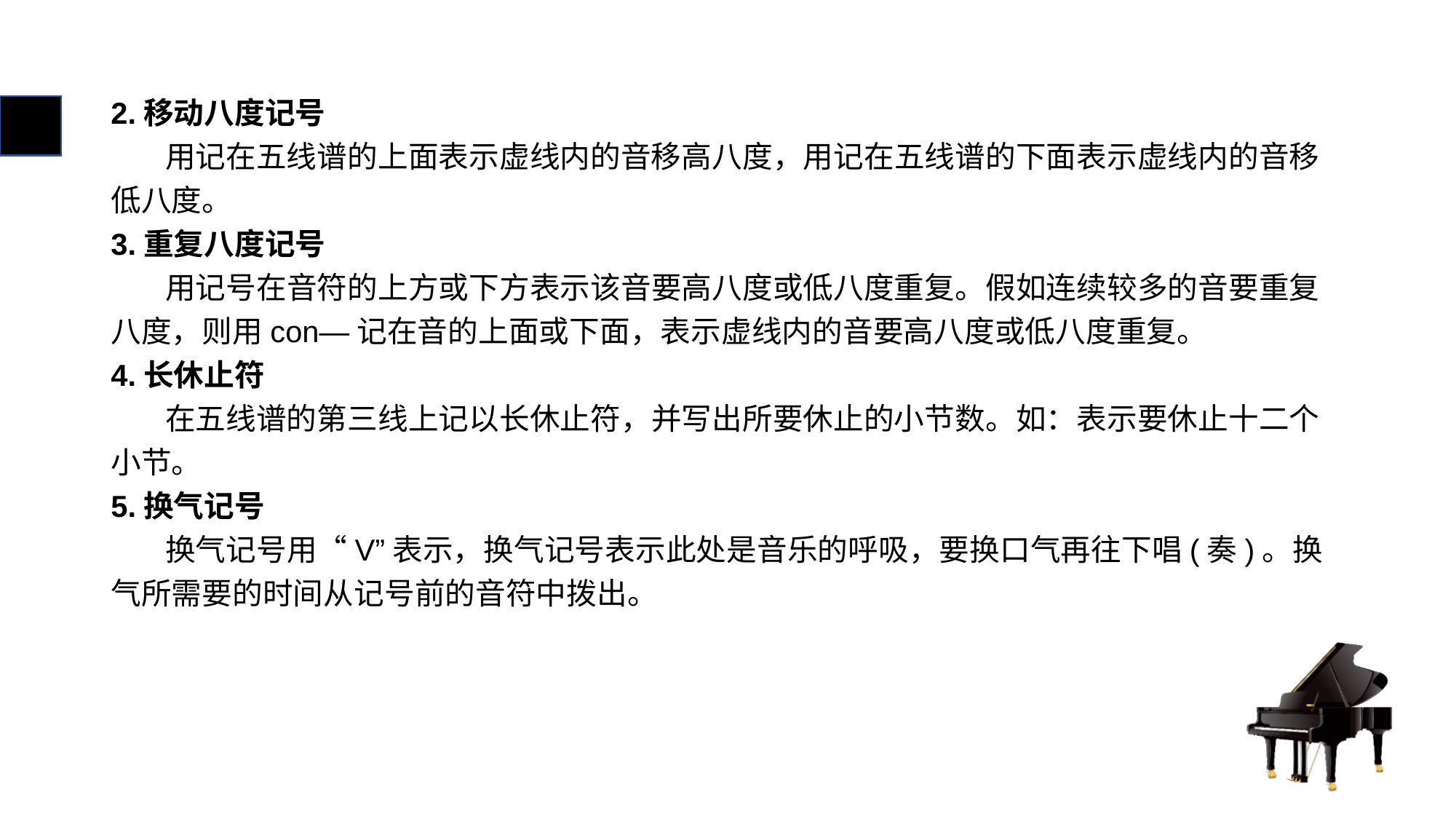

# 2.移动八度记号
       用记在五线谱的上面表示虚线内的音移高八度，用记在五线谱的下面表示虚线内的音移低八度。
3.重复八度记号
       用记号在音符的上方或下方表示该音要高八度或低八度重复。假如连续较多的音要重复八度，则用con—记在音的上面或下面，表示虚线内的音要高八度或低八度重复。
4.长休止符
       在五线谱的第三线上记以长休止符，并写出所要休止的小节数。如：表示要休止十二个小节。
5.换气记号
       换气记号用“V”表示，换气记号表示此处是音乐的呼吸，要换口气再往下唱(奏)。换气所需要的时间从记号前的音符中拨出。